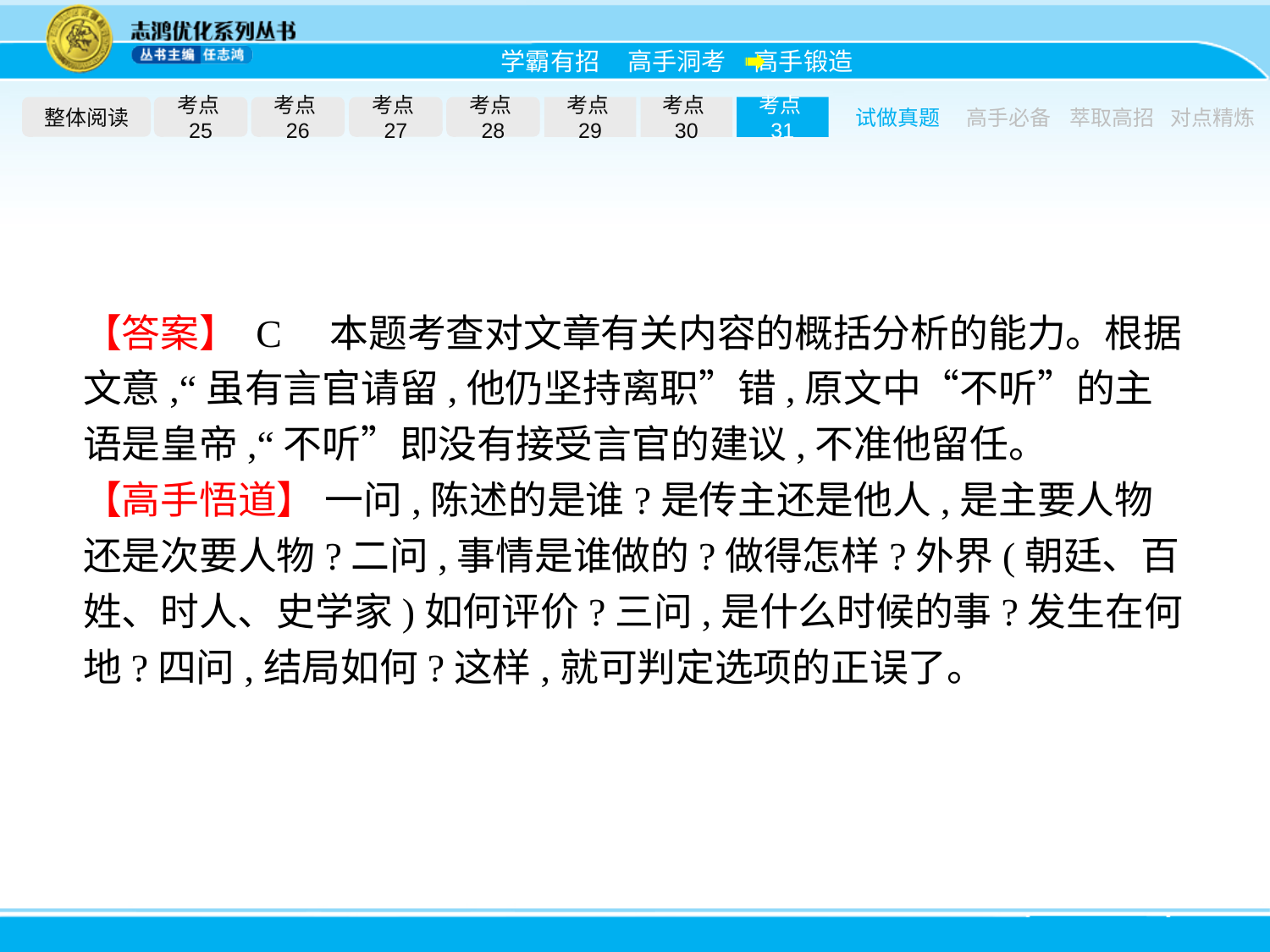

整体阅读
考点25
考点26
考点27
考点28
考点29
考点30
考点31
试做真题
高手必备
萃取高招
对点精炼
【答案】 C　本题考查对文章有关内容的概括分析的能力。根据文意,“虽有言官请留,他仍坚持离职”错,原文中“不听”的主语是皇帝,“不听”即没有接受言官的建议,不准他留任。
【高手悟道】 一问,陈述的是谁?是传主还是他人,是主要人物还是次要人物?二问,事情是谁做的?做得怎样?外界(朝廷、百姓、时人、史学家)如何评价?三问,是什么时候的事?发生在何地?四问,结局如何?这样,就可判定选项的正误了。